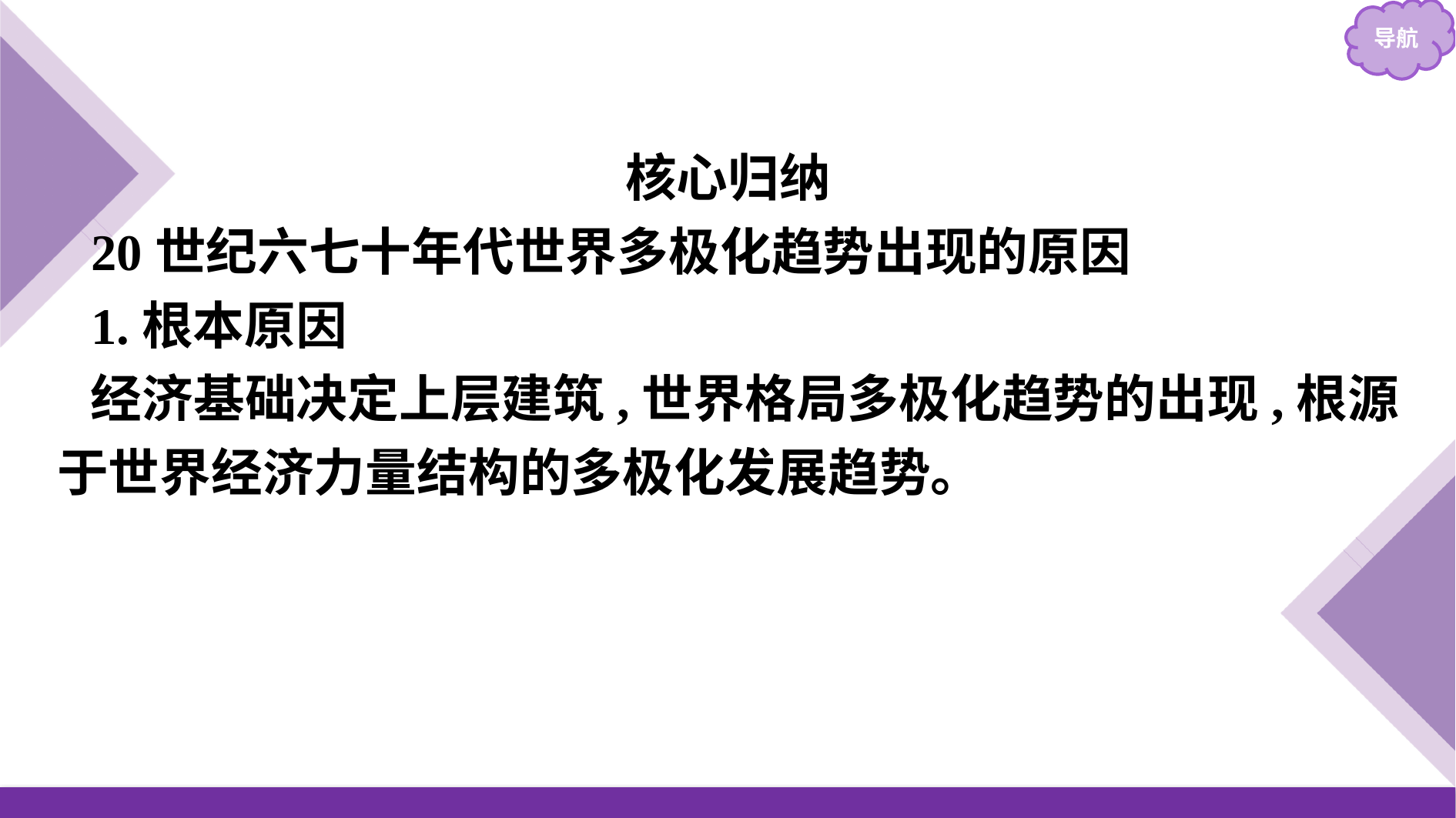

核心归纳
20世纪六七十年代世界多极化趋势出现的原因
1.根本原因
经济基础决定上层建筑,世界格局多极化趋势的出现,根源于世界经济力量结构的多极化发展趋势。